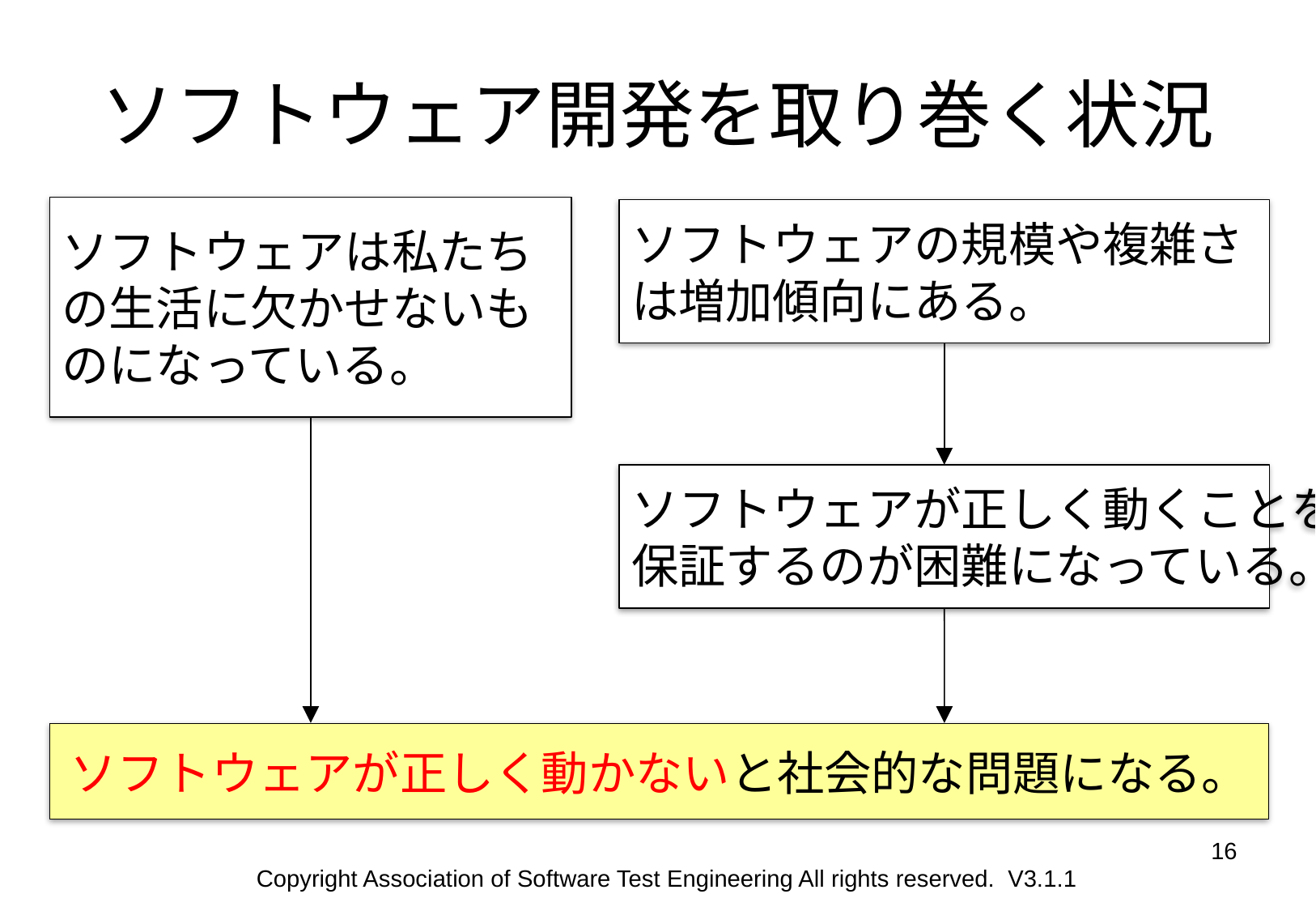

# ソフトウェア開発を取り巻く状況
ソフトウェアは私たちの生活に欠かせないものになっている。
ソフトウェアの規模や複雑さは増加傾向にある。
ソフトウェアが正しく動くことを
保証するのが困難になっている。
ソフトウェアが正しく動かないと社会的な問題になる。
16
Copyright Association of Software Test Engineering All rights reserved.  V3.1.1